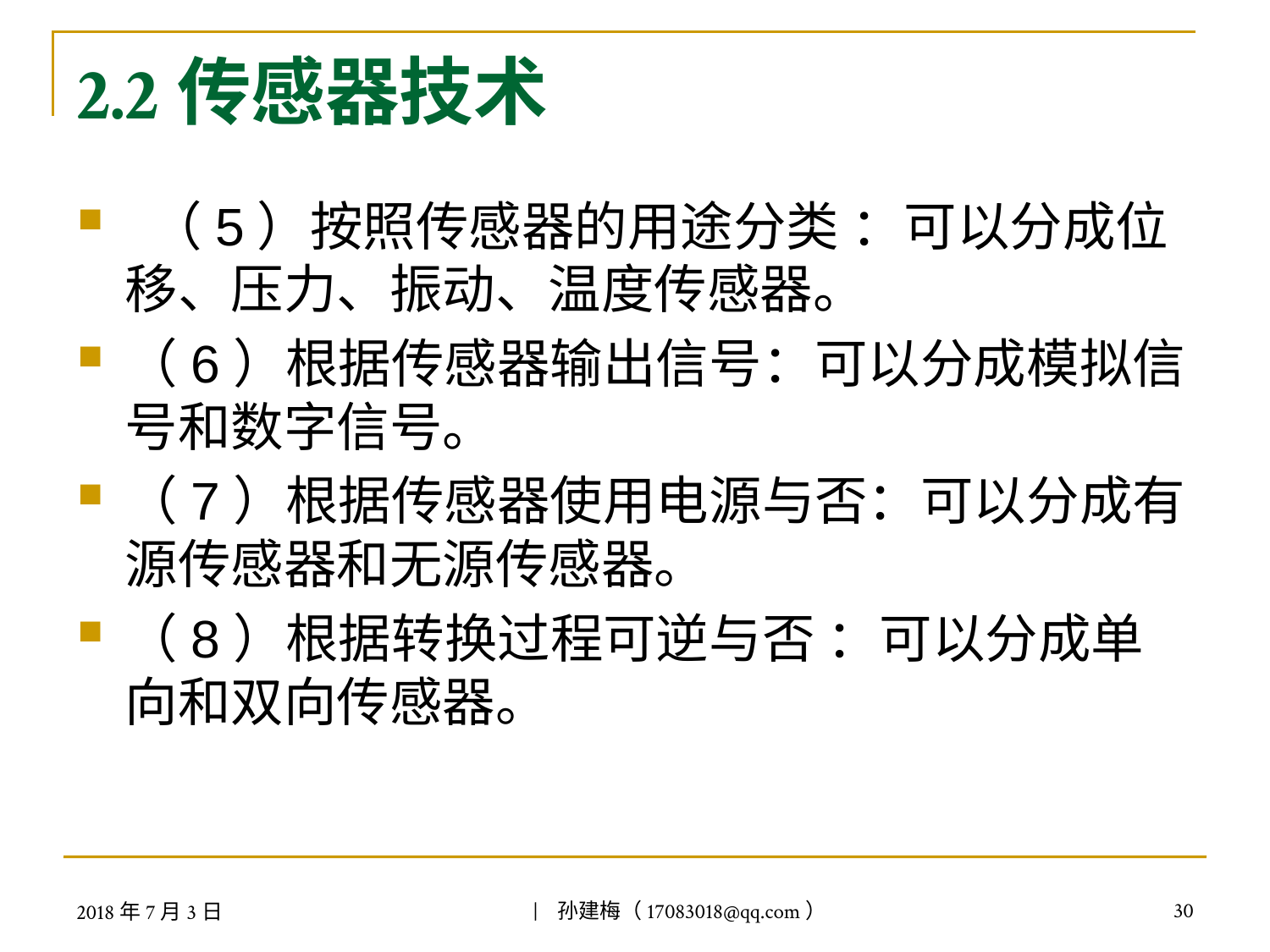

# 2.2传感器技术
 （5）按照传感器的用途分类 ：可以分成位移、压力、振动、温度传感器。
（6）根据传感器输出信号：可以分成模拟信号和数字信号。
（7）根据传感器使用电源与否：可以分成有源传感器和无源传感器。
（8）根据转换过程可逆与否 ：可以分成单向和双向传感器。
|   孙建梅（17083018@qq.com）
2018年7月3日
30